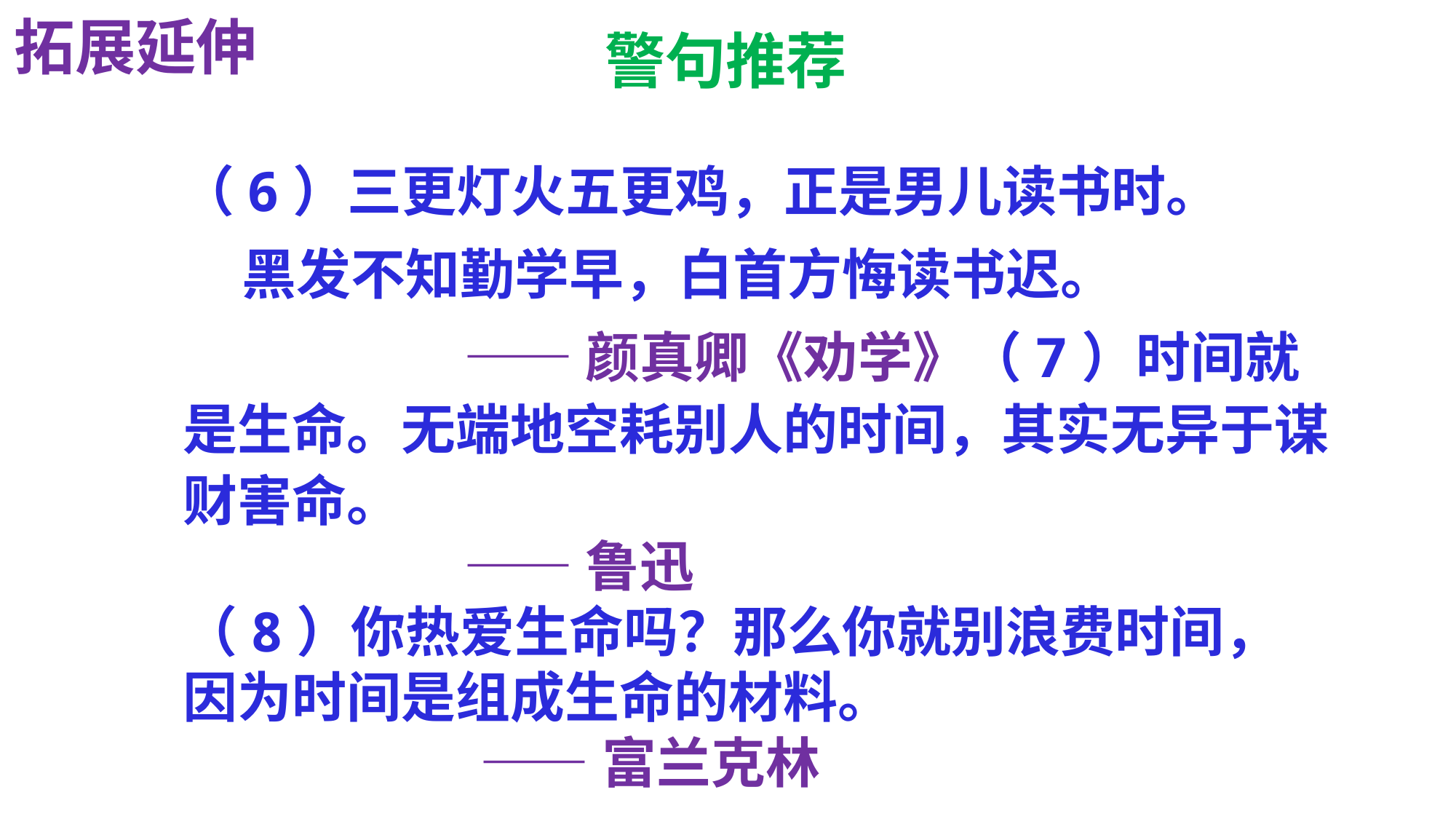

拓展延伸
警句推荐
  （6）三更灯火五更鸡，正是男儿读书时。
       黑发不知勤学早，白首方悔读书迟。
                          ——颜真卿《劝学》（7）时间就是生命。无端地空耗别人的时间，其实无异于谋财害命。
                          ——鲁迅
（8）你热爱生命吗？那么你就别浪费时间，因为时间是组成生命的材料。
                        ——富兰克林